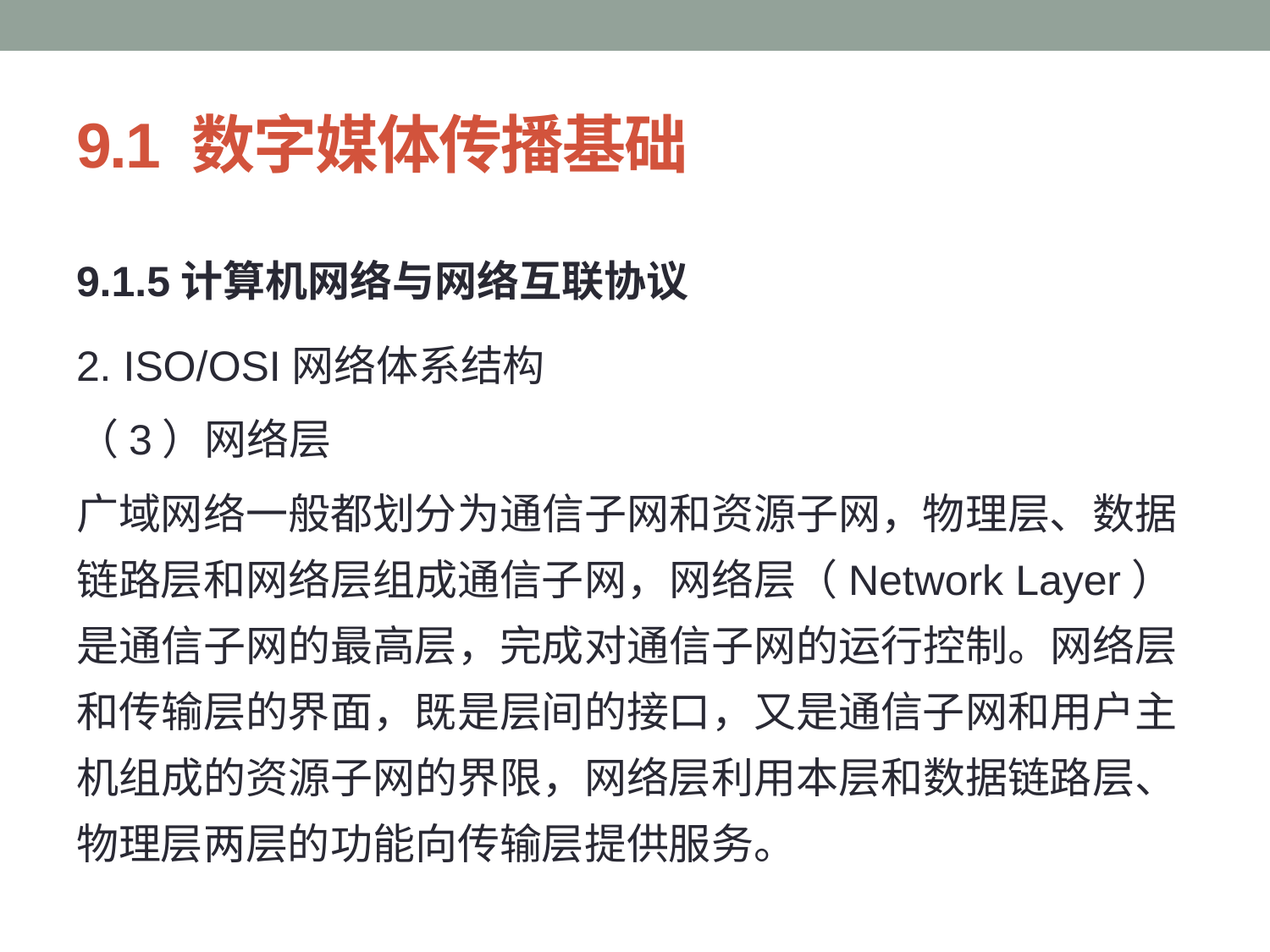

# 9.1 数字媒体传播基础
9.1.5计算机网络与网络互联协议
2. ISO/OSI网络体系结构
（3）网络层
广域网络一般都划分为通信子网和资源子网，物理层、数据链路层和网络层组成通信子网，网络层（Network Layer）是通信子网的最高层，完成对通信子网的运行控制。网络层和传输层的界面，既是层间的接口，又是通信子网和用户主机组成的资源子网的界限，网络层利用本层和数据链路层、物理层两层的功能向传输层提供服务。